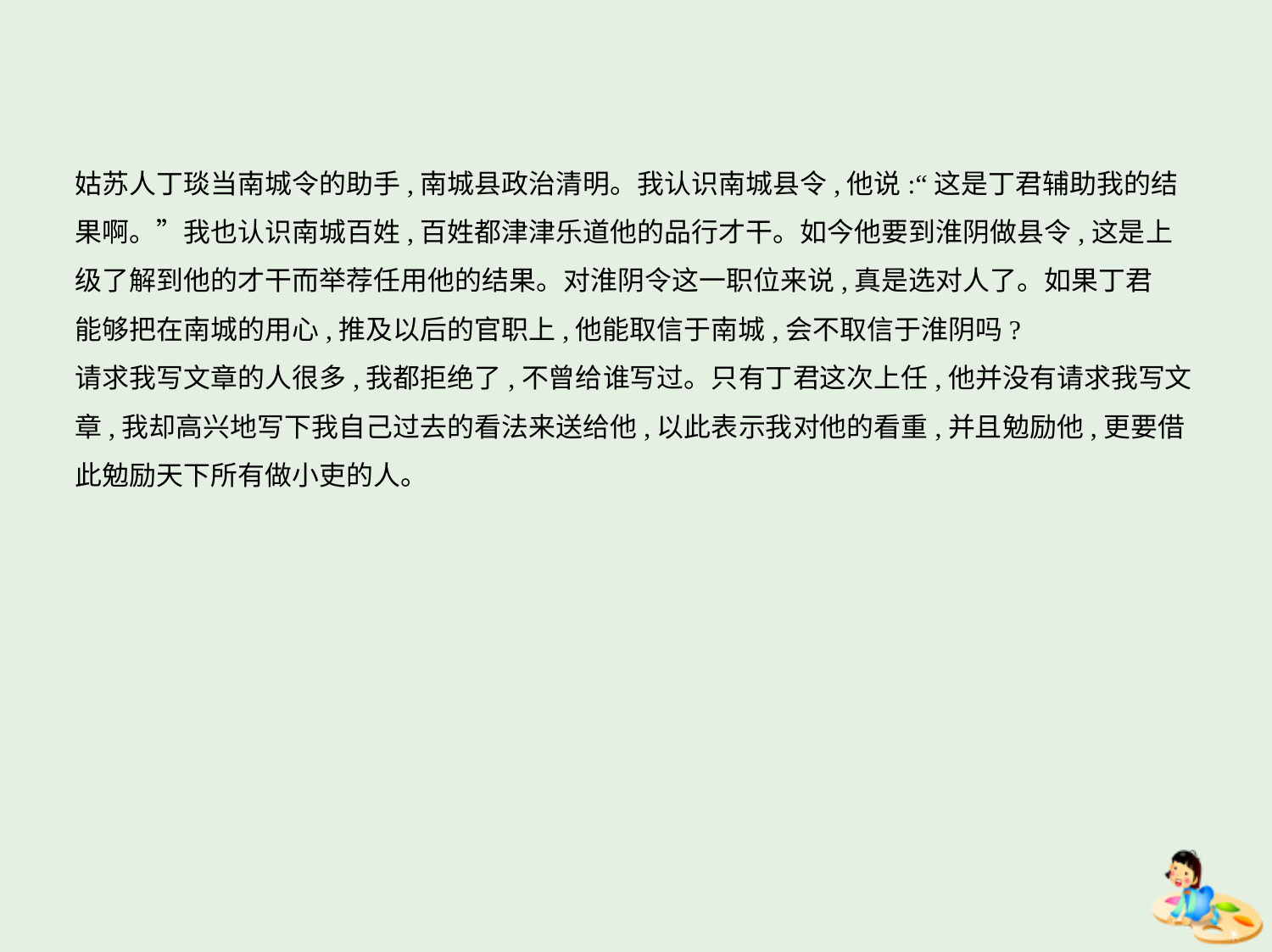

姑苏人丁琰当南城令的助手,南城县政治清明。我认识南城县令,他说:“这是丁君辅助我的结
果啊。”我也认识南城百姓,百姓都津津乐道他的品行才干。如今他要到淮阴做县令,这是上
级了解到他的才干而举荐任用他的结果。对淮阴令这一职位来说,真是选对人了。如果丁君
能够把在南城的用心,推及以后的官职上,他能取信于南城,会不取信于淮阴吗?
请求我写文章的人很多,我都拒绝了,不曾给谁写过。只有丁君这次上任,他并没有请求我写文
章,我却高兴地写下我自己过去的看法来送给他,以此表示我对他的看重,并且勉励他,更要借
此勉励天下所有做小吏的人。